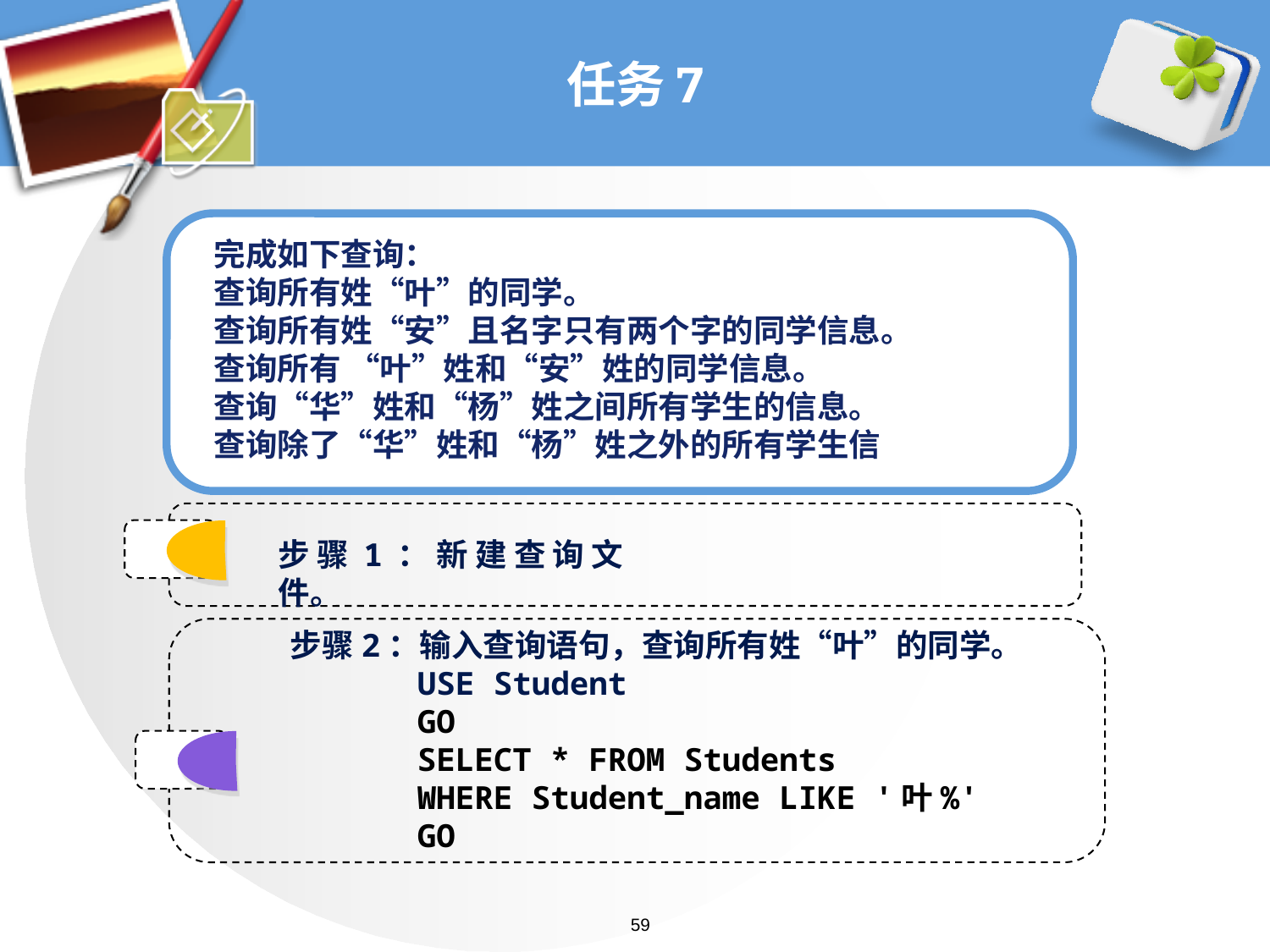

# 任务7

完成如下查询：
查询所有姓“叶”的同学。
查询所有姓“安”且名字只有两个字的同学信息。
查询所有 “叶”姓和“安”姓的同学信息。
查询“华”姓和“杨”姓之间所有学生的信息。
查询除了“华”姓和“杨”姓之外的所有学生信

步骤1：新建查询文件。
步骤2：输入查询语句，查询所有姓“叶”的同学。
	USE Student
	GO
	SELECT * FROM Students
	WHERE Student_name LIKE '叶%'
	GO

59